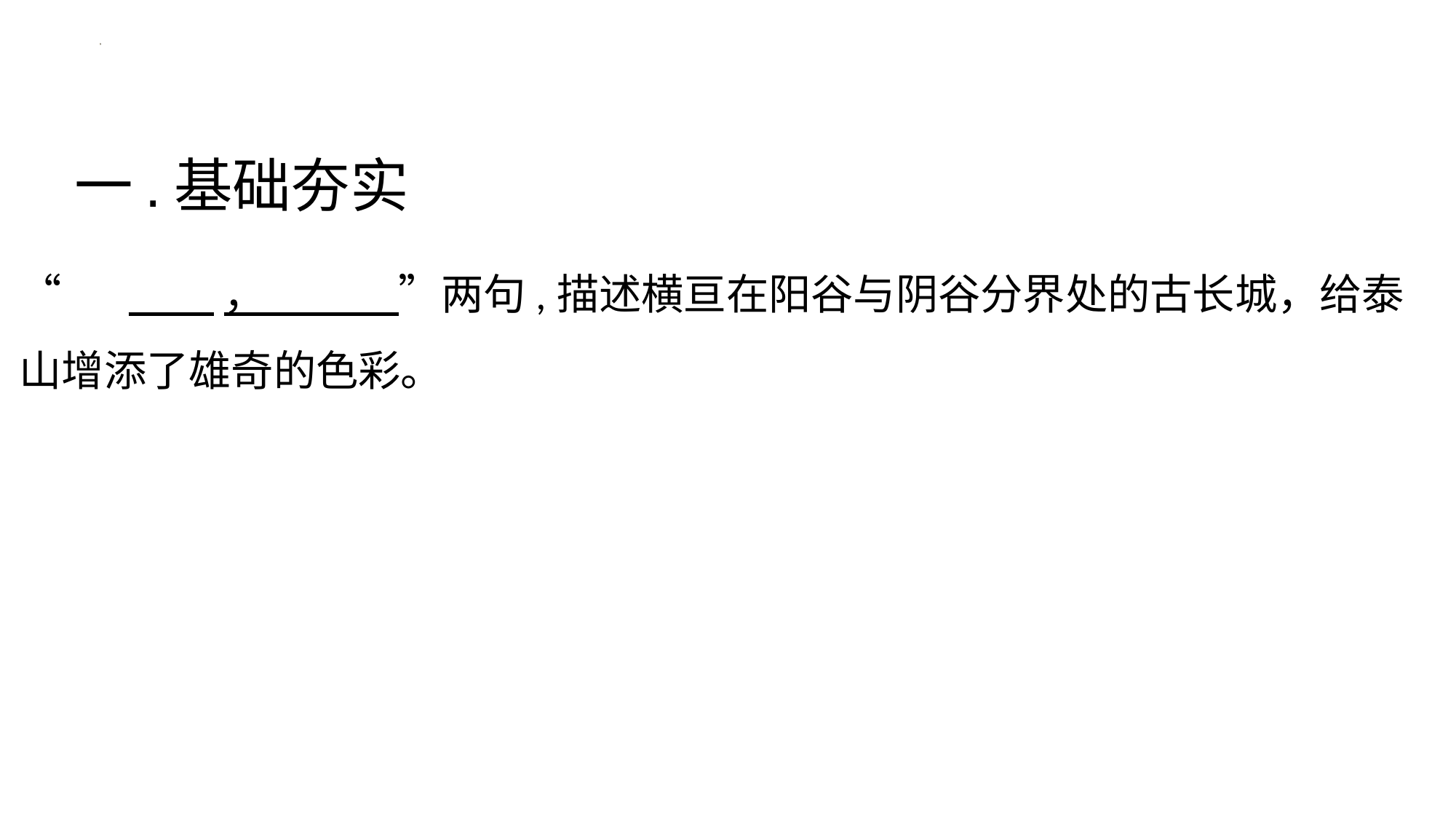

一.基础夯实
“	         ，              ”两句,描述横亘在阳谷与阴谷分界处的古长城，给泰山增添了雄奇的色彩。